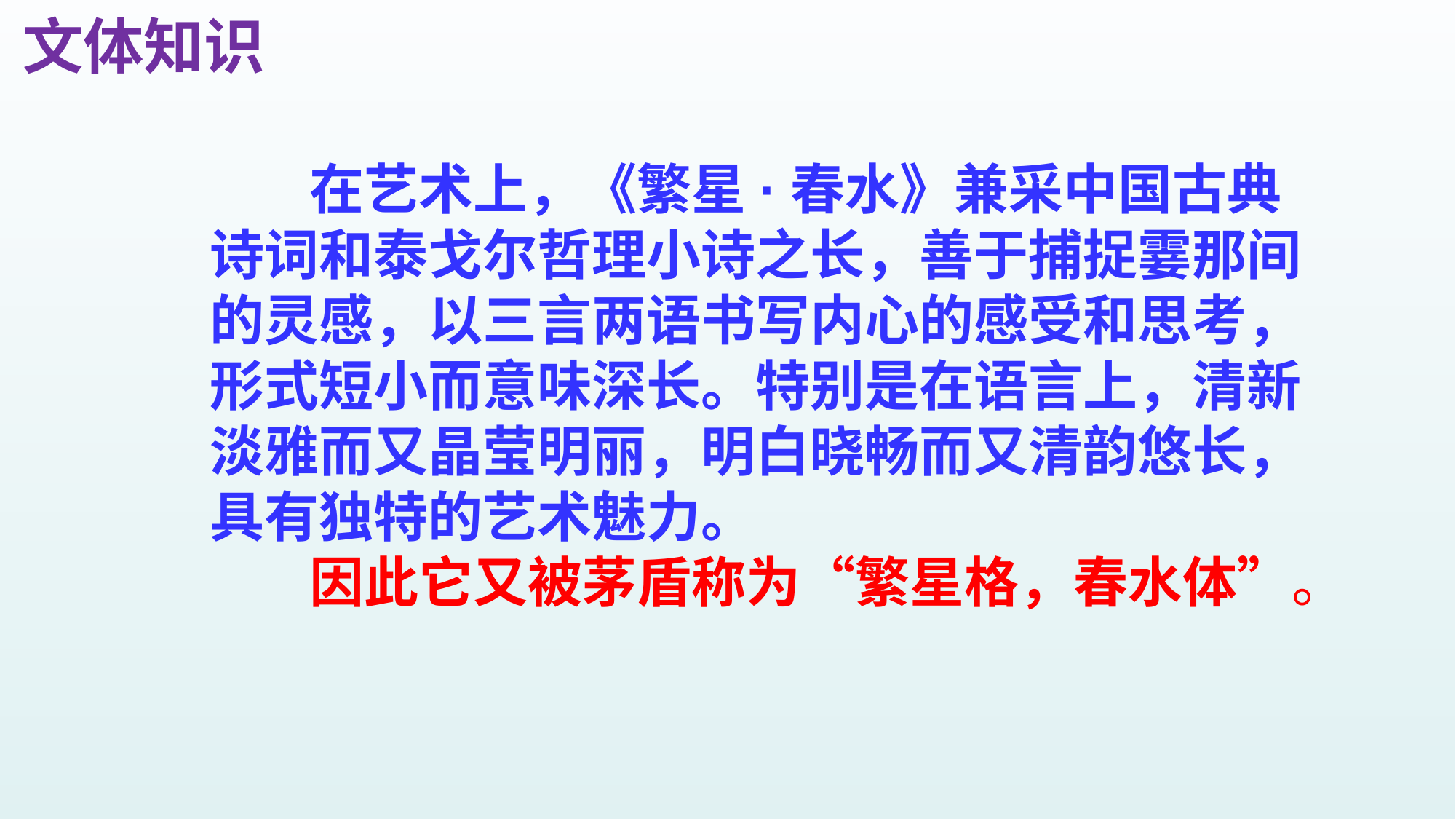

文体知识
       在艺术上，《繁星·春水》兼采中国古典诗词和泰戈尔哲理小诗之长，善于捕捉霎那间的灵感，以三言两语书写内心的感受和思考，形式短小而意味深长。特别是在语言上，清新淡雅而又晶莹明丽，明白晓畅而又清韵悠长，具有独特的艺术魅力。
       因此它又被茅盾称为“繁星格，春水体”。